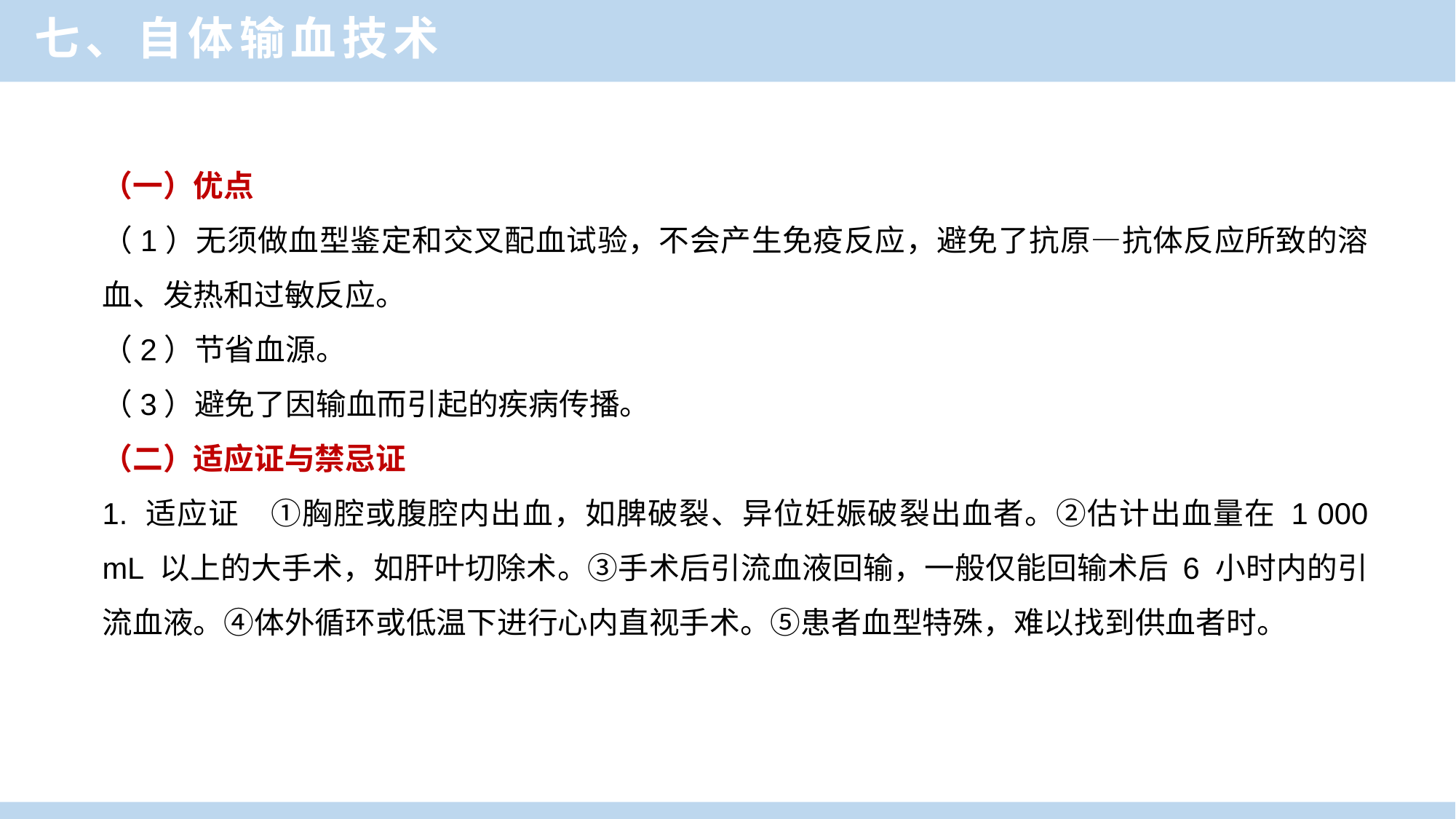

七、自体输血技术
（一）优点
（1）无须做血型鉴定和交叉配血试验，不会产生免疫反应，避免了抗原—抗体反应所致的溶血、发热和过敏反应。
（2）节省血源。
（3）避免了因输血而引起的疾病传播。
（二）适应证与禁忌证
1. 适应证　①胸腔或腹腔内出血，如脾破裂、异位妊娠破裂出血者。②估计出血量在 1 000 mL 以上的大手术，如肝叶切除术。③手术后引流血液回输，一般仅能回输术后 6 小时内的引流血液。④体外循环或低温下进行心内直视手术。⑤患者血型特殊，难以找到供血者时。